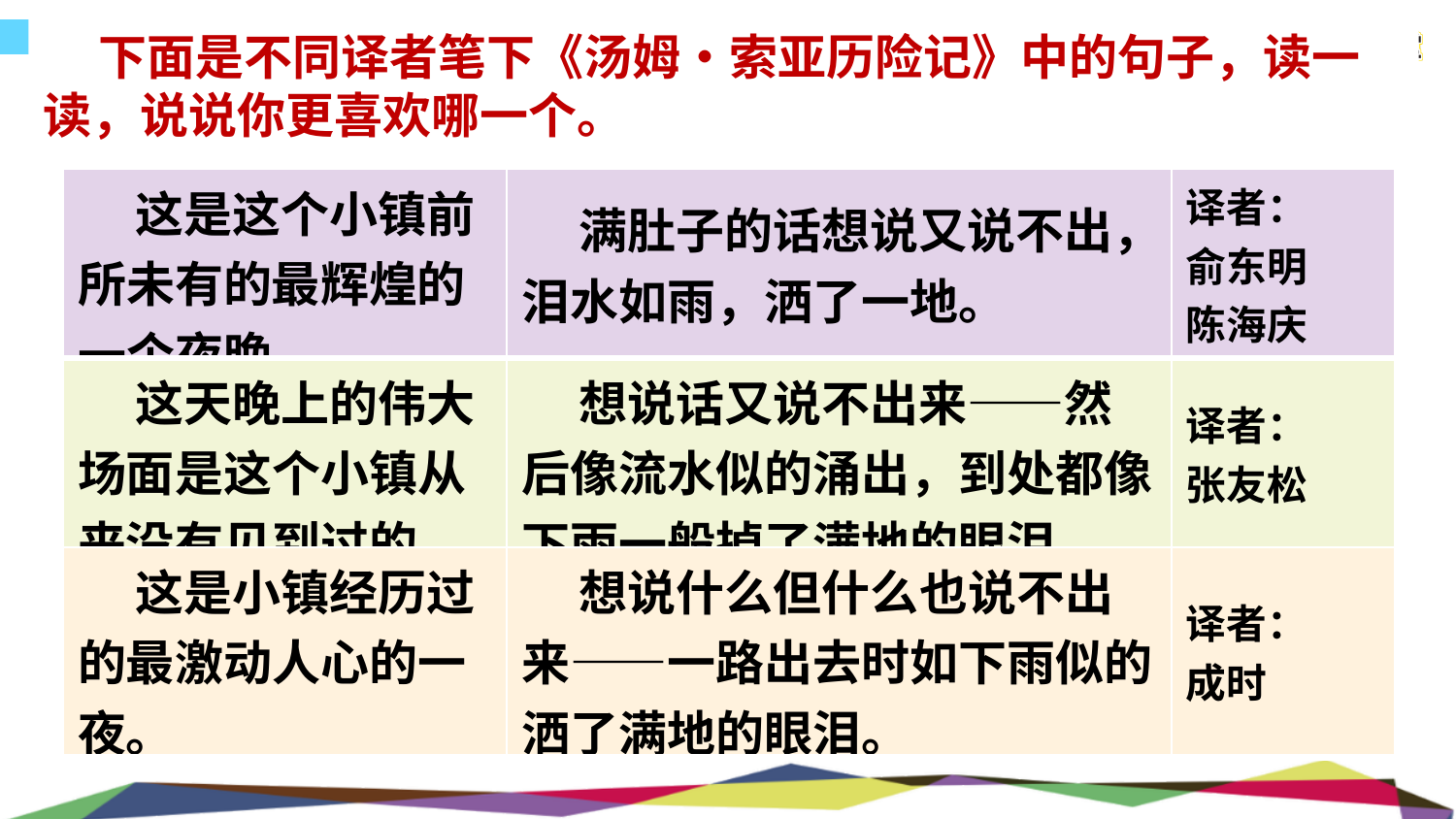

下面是不同译者笔下《汤姆•索亚历险记》中的句子，读一读，说说你更喜欢哪一个。
| 这是这个小镇前所未有的最辉煌的一个夜晚。 | 满肚子的话想说又说不出，泪水如雨，洒了一地。 | 译者： 俞东明 陈海庆 |
| --- | --- | --- |
| 这天晚上的伟大场面是这个小镇从来没有见到过的。 | 想说话又说不出来——然后像流水似的涌出，到处都像下雨一般掉了满地的眼泪。 | 译者： 张友松 |
| 这是小镇经历过的最激动人心的一夜。 | 想说什么但什么也说不出来——一路出去时如下雨似的洒了满地的眼泪。 | 译者： 成时 |
1